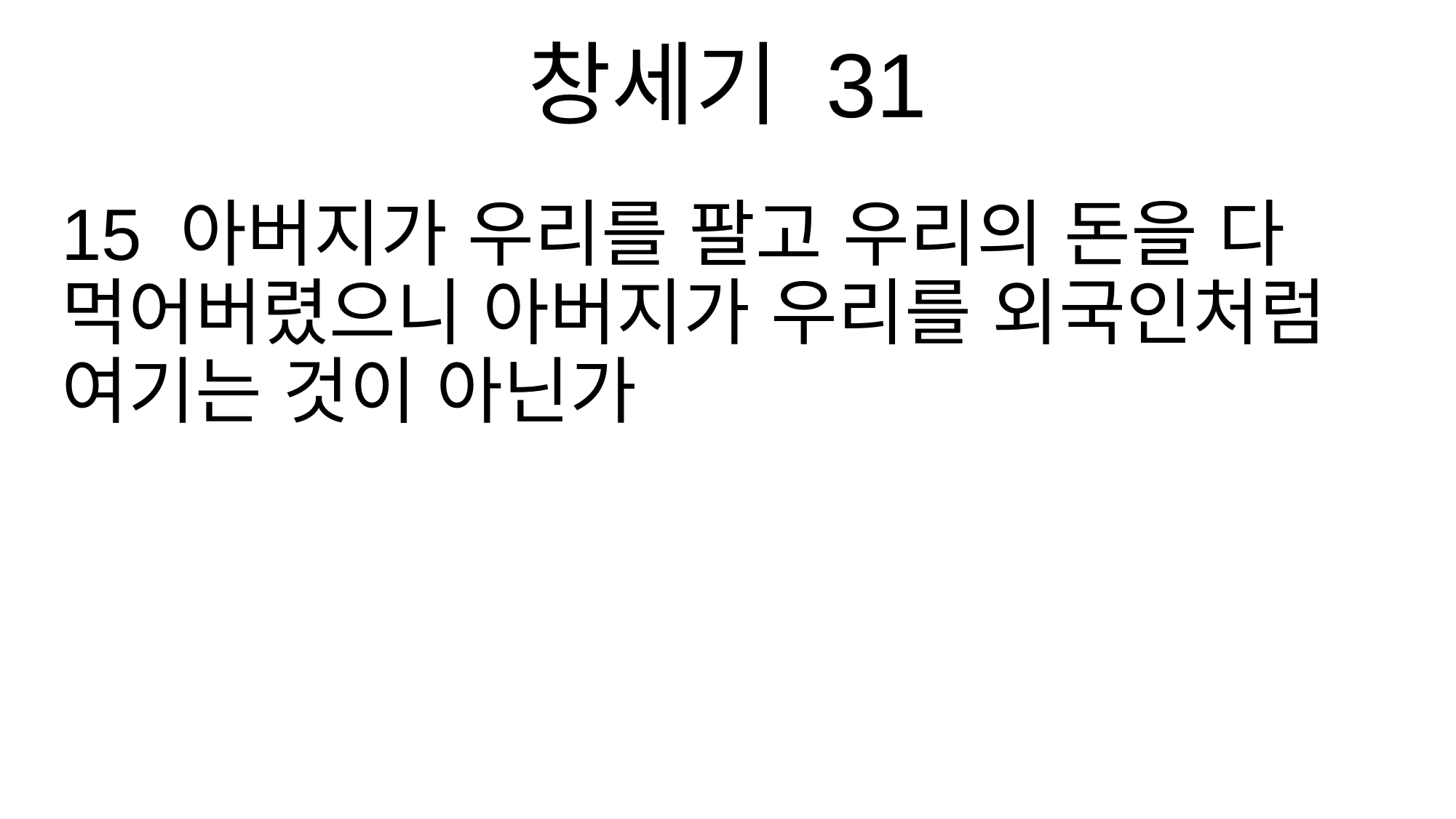

창세기 31
15 아버지가 우리를 팔고 우리의 돈을 다 먹어버렸으니 아버지가 우리를 외국인처럼 여기는 것이 아닌가